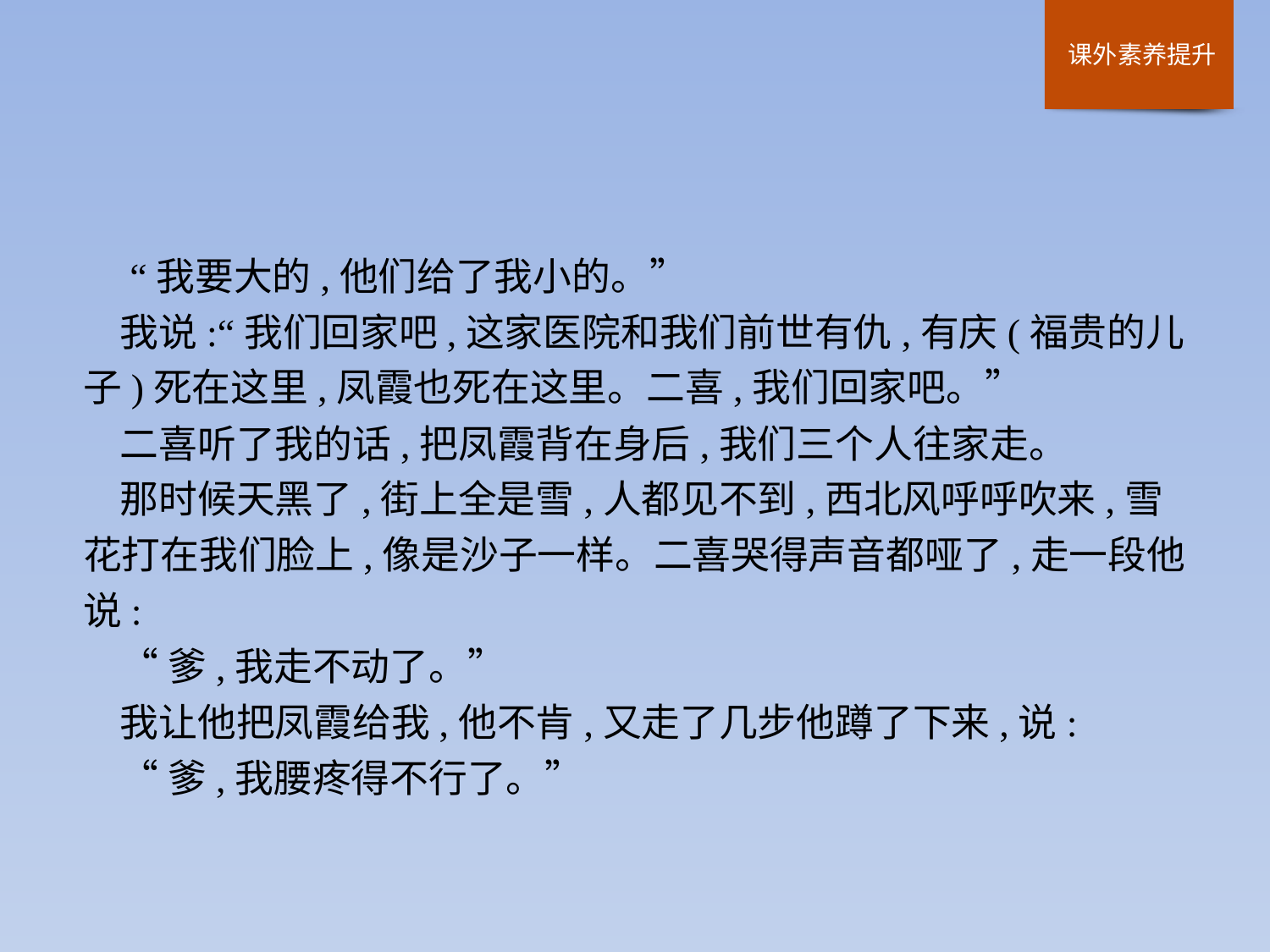

“我要大的,他们给了我小的。”
我说:“我们回家吧,这家医院和我们前世有仇,有庆(福贵的儿子)死在这里,凤霞也死在这里。二喜,我们回家吧。”
二喜听了我的话,把凤霞背在身后,我们三个人往家走。
那时候天黑了,街上全是雪,人都见不到,西北风呼呼吹来,雪花打在我们脸上,像是沙子一样。二喜哭得声音都哑了,走一段他说:
“爹,我走不动了。”
我让他把凤霞给我,他不肯,又走了几步他蹲了下来,说:
“爹,我腰疼得不行了。”